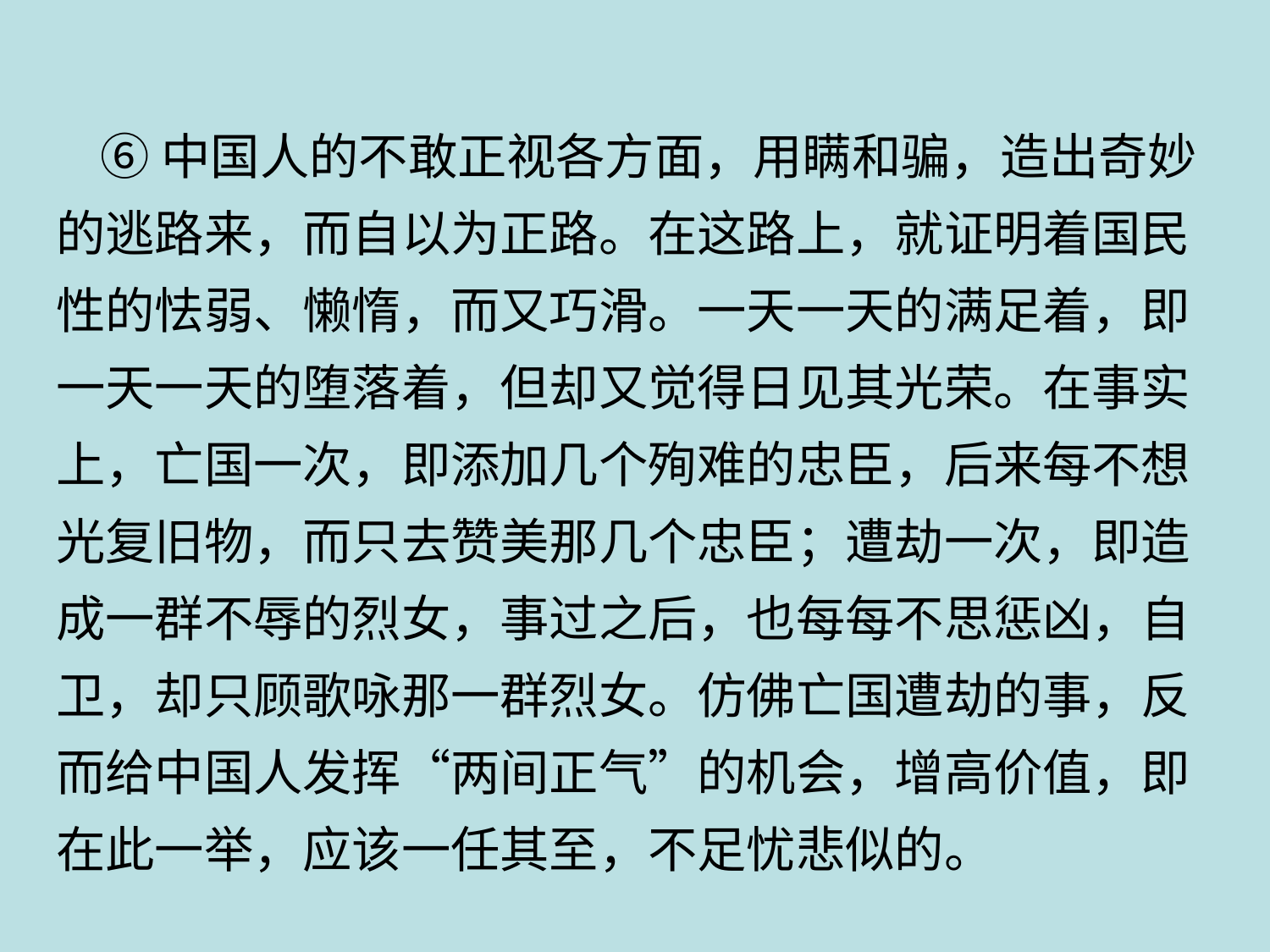

⑥中国人的不敢正视各方面，用瞒和骗，造出奇妙的逃路来，而自以为正路。在这路上，就证明着国民性的怯弱、懒惰，而又巧滑。一天一天的满足着，即一天一天的堕落着，但却又觉得日见其光荣。在事实上，亡国一次，即添加几个殉难的忠臣，后来每不想光复旧物，而只去赞美那几个忠臣；遭劫一次，即造成一群不辱的烈女，事过之后，也每每不思惩凶，自卫，却只顾歌咏那一群烈女。仿佛亡国遭劫的事，反而给中国人发挥“两间正气”的机会，增高价值，即在此一举，应该一任其至，不足忧悲似的。